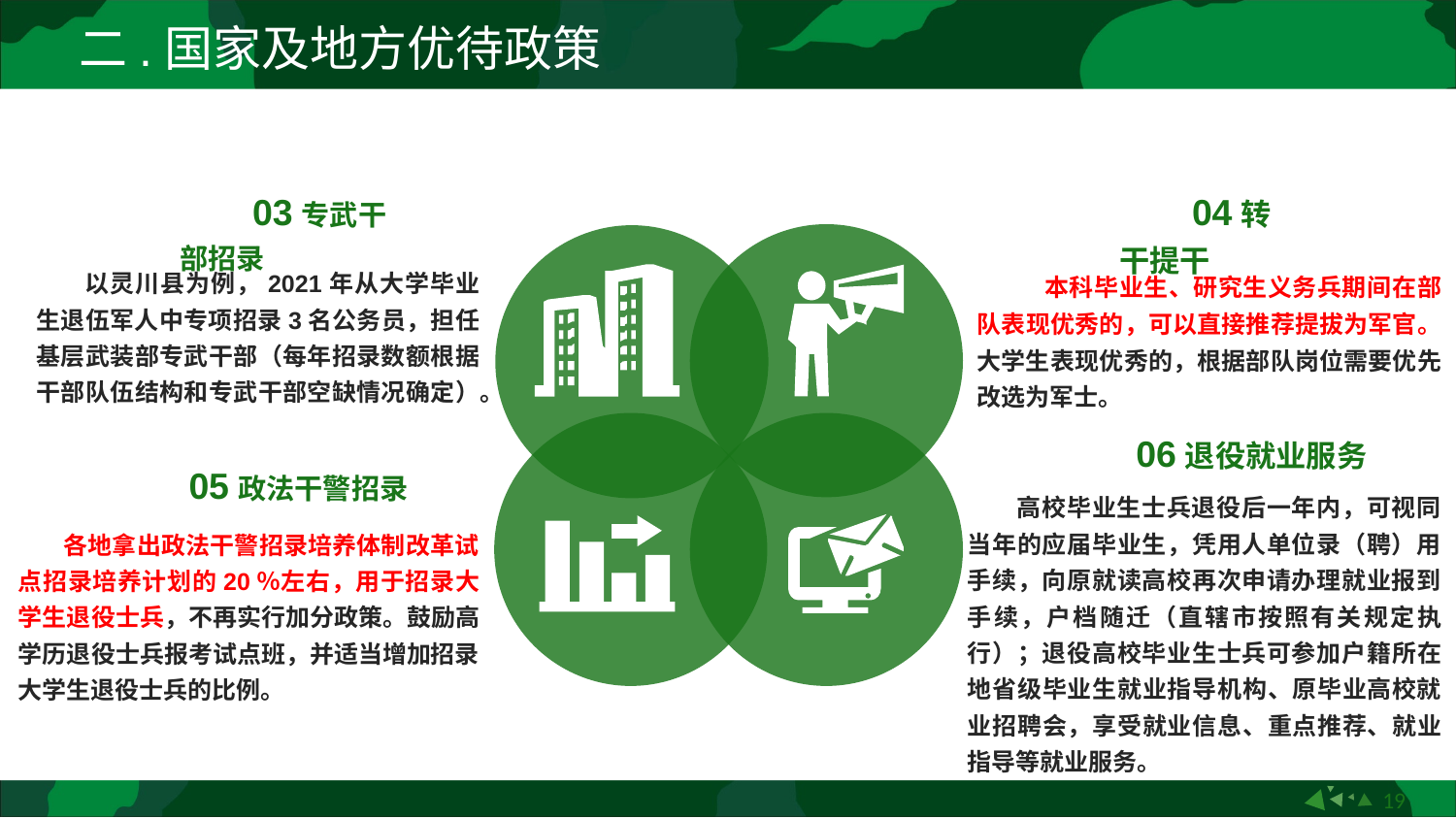

二.国家及地方优待政策
01
04转干提干
03专武干部招录

以灵川县为例，2021年从大学毕业生退伍军人中专项招录3名公务员，担任基层武装部专武干部（每年招录数额根据干部队伍结构和专武干部空缺情况确定）。
         本科毕业生、研究生义务兵期间在部队表现优秀的，可以直接推荐提拔为军官。大学生表现优秀的，根据部队岗位需要优先改选为军士。

06退役就业服务

05政法干警招录
       高校毕业生士兵退役后一年内，可视同当年的应届毕业生，凭用人单位录（聘）用手续，向原就读高校再次申请办理就业报到手续，户档随迁（直辖市按照有关规定执行）；退役高校毕业生士兵可参加户籍所在地省级毕业生就业指导机构、原毕业高校就业招聘会，享受就业信息、重点推荐、就业指导等就业服务。

       各地拿出政法干警招录培养体制改革试点招录培养计划的20％左右，用于招录大学生退役士兵，不再实行加分政策。鼓励高学历退役士兵报考试点班，并适当增加招录大学生退役士兵的比例。

19